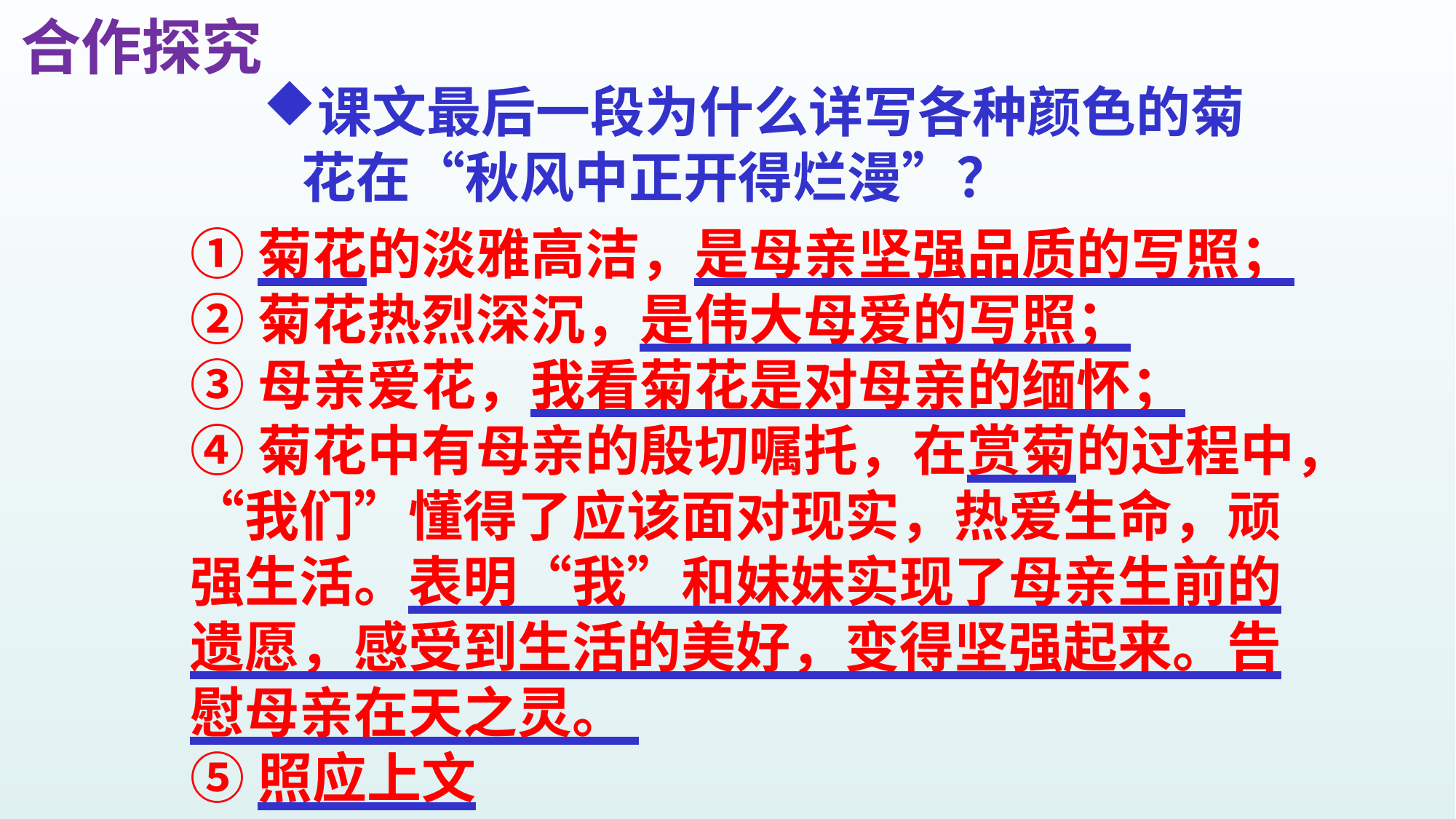

合作探究
课文最后一段为什么详写各种颜色的菊花在“秋风中正开得烂漫”？
①菊花的淡雅高洁，是母亲坚强品质的写照；
②菊花热烈深沉，是伟大母爱的写照；
③母亲爱花，我看菊花是对母亲的缅怀；
④菊花中有母亲的殷切嘱托，在赏菊的过程中，“我们”懂得了应该面对现实，热爱生命，顽强生活。表明“我”和妹妹实现了母亲生前的遗愿，感受到生活的美好，变得坚强起来。告慰母亲在天之灵。
⑤照应上文